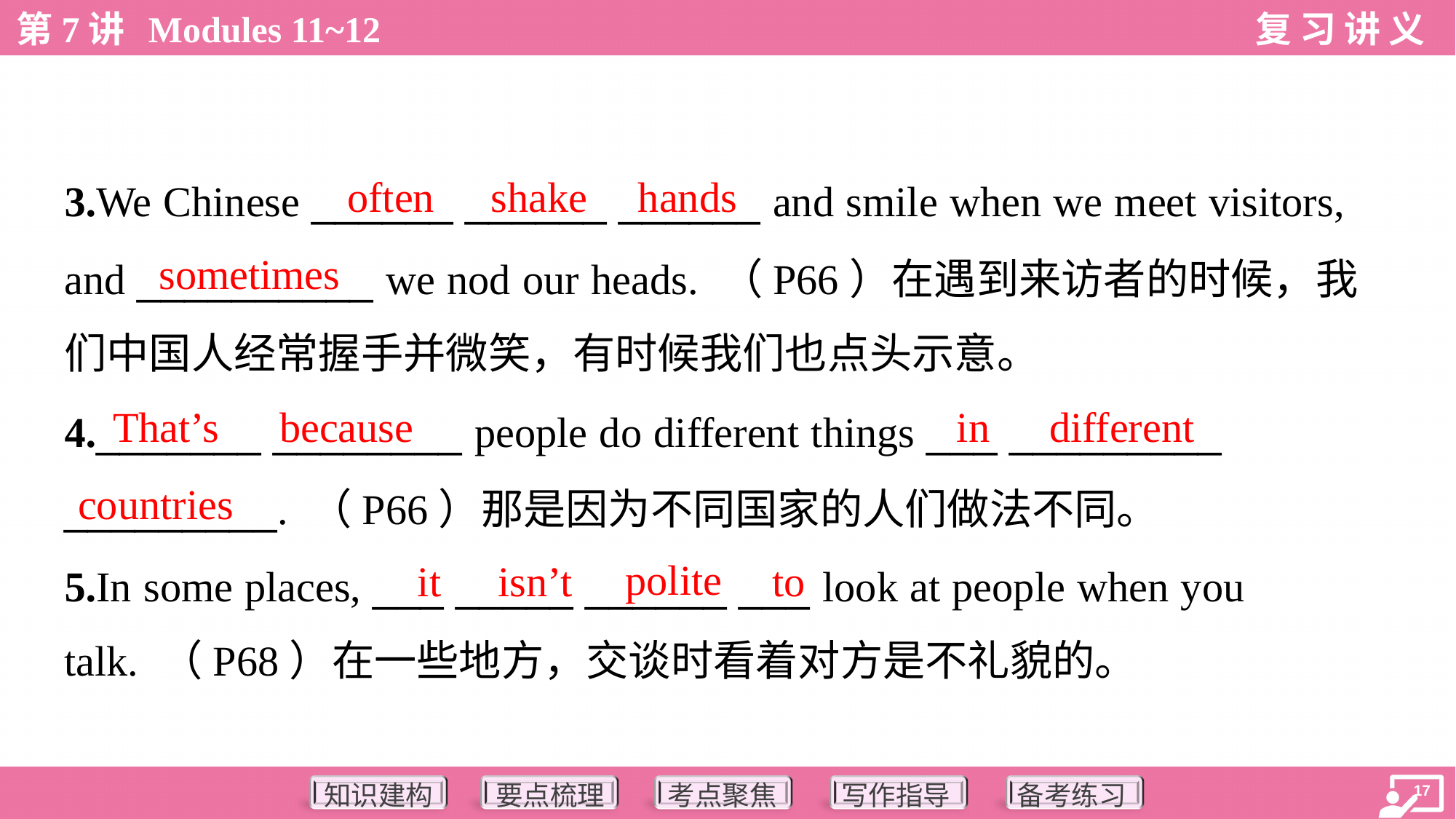

often
shake
hands
3.We Chinese ______ ______ ______ and smile when we meet visitors,
and __________ we nod our heads. （P66）在遇到来访者的时候，我
们中国人经常握手并微笑，有时候我们也点头示意。
sometimes
That’s
because
in
different
4._______ ________ people do different things ___ _________
_________. （P66）那是因为不同国家的人们做法不同。
5.In some places, ___ _____ ______ ___ look at people when you
talk. （P68）在一些地方，交谈时看着对方是不礼貌的。
countries
polite
it
isn’t
to